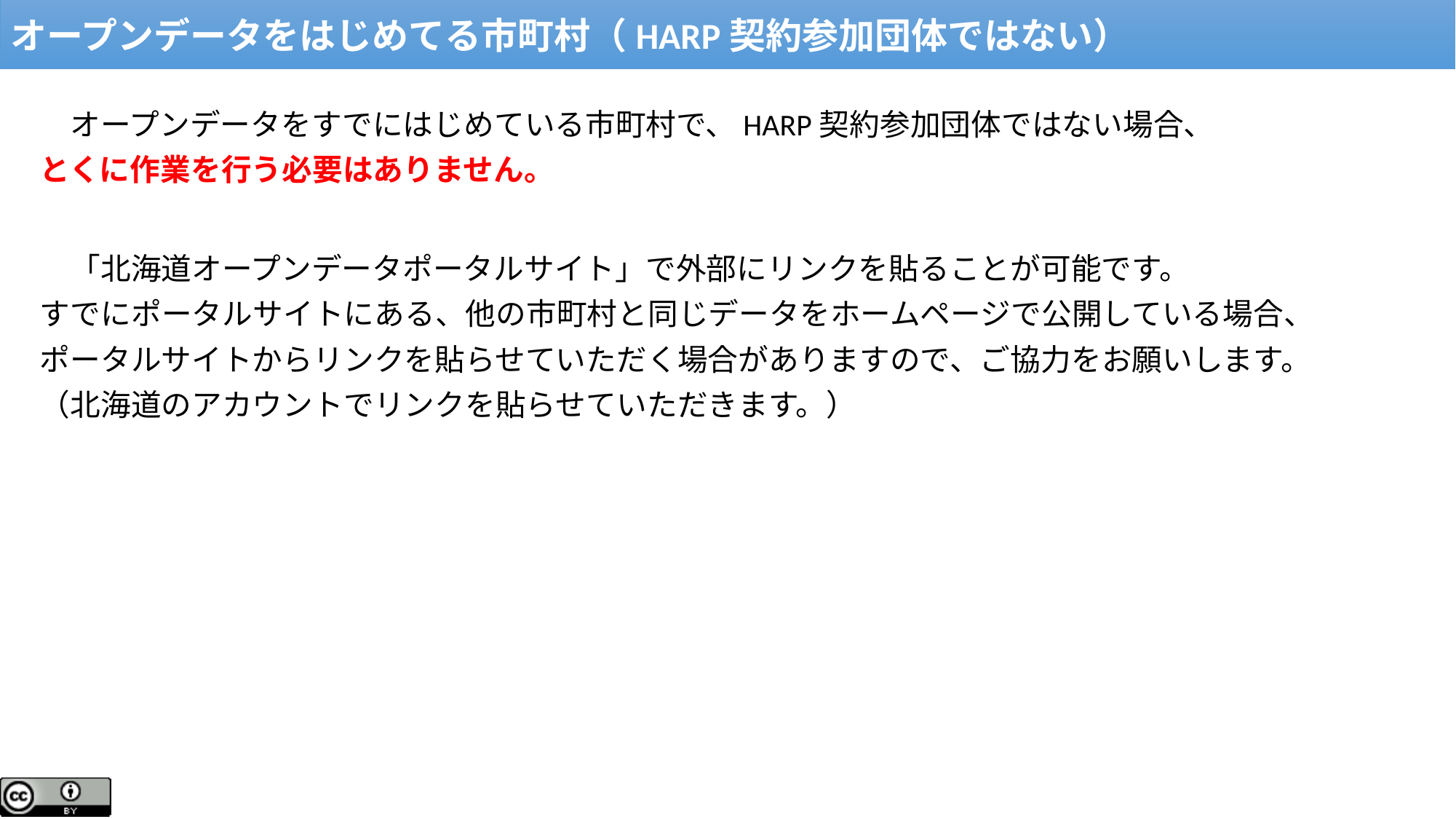

オープンデータをはじめてる市町村（HARP契約参加団体ではない）
　オープンデータをすでにはじめている市町村で、HARP契約参加団体ではない場合、
とくに作業を行う必要はありません。
　「北海道オープンデータポータルサイト」で外部にリンクを貼ることが可能です。
すでにポータルサイトにある、他の市町村と同じデータをホームページで公開している場合、
ポータルサイトからリンクを貼らせていただく場合がありますので、ご協力をお願いします。
（北海道のアカウントでリンクを貼らせていただきます。）
6